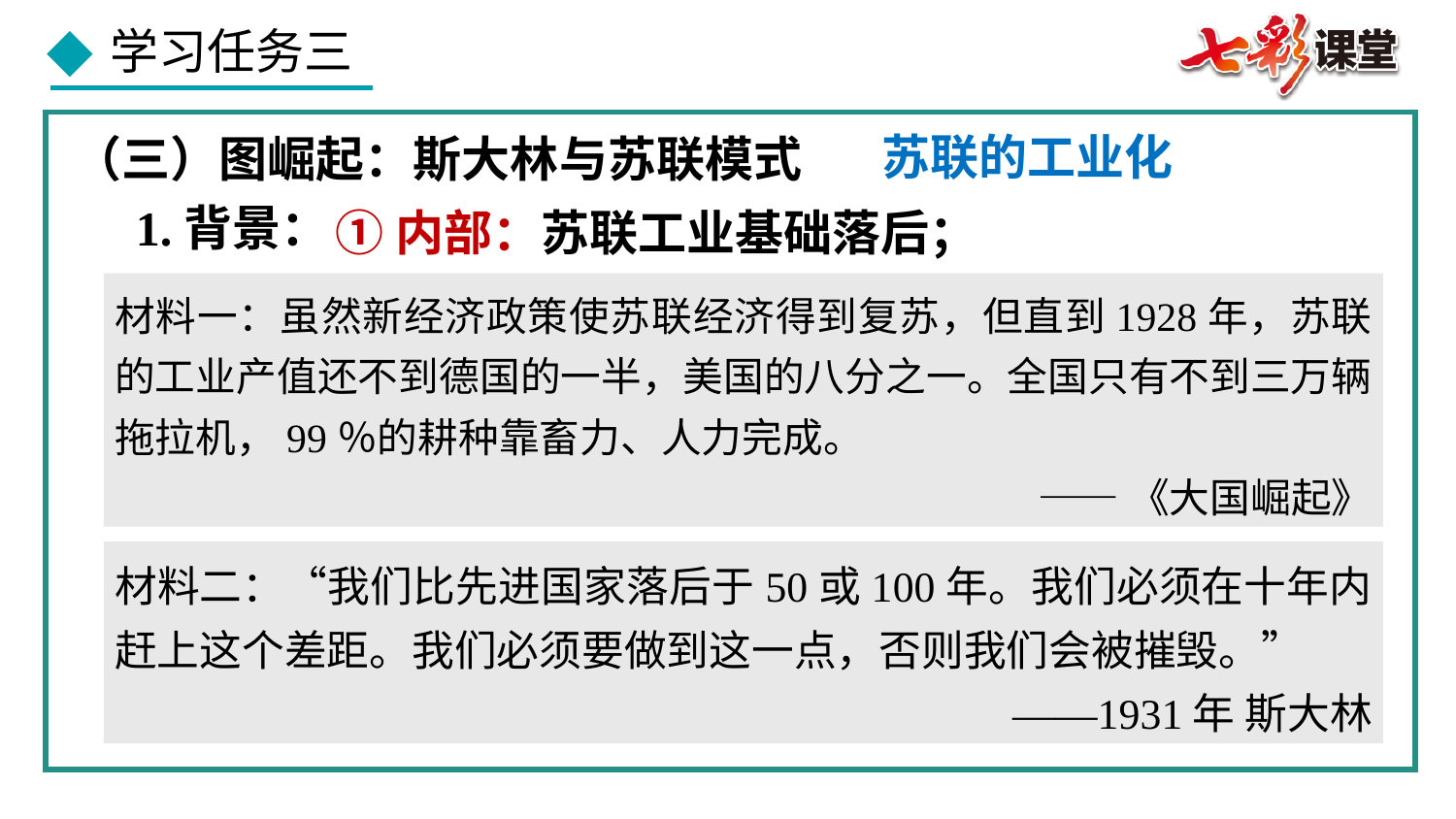

苏联的工业化
（三）图崛起：斯大林与苏联模式
1.背景：
①内部：苏联工业基础落后；
材料一：虽然新经济政策使苏联经济得到复苏，但直到1928年，苏联的工业产值还不到德国的一半，美国的八分之一。全国只有不到三万辆拖拉机，99％的耕种靠畜力、人力完成。
  ——《大国崛起》
材料二：“我们比先进国家落后于50或100年。我们必须在十年内赶上这个差距。我们必须要做到这一点，否则我们会被摧毁。”
——1931年 斯大林